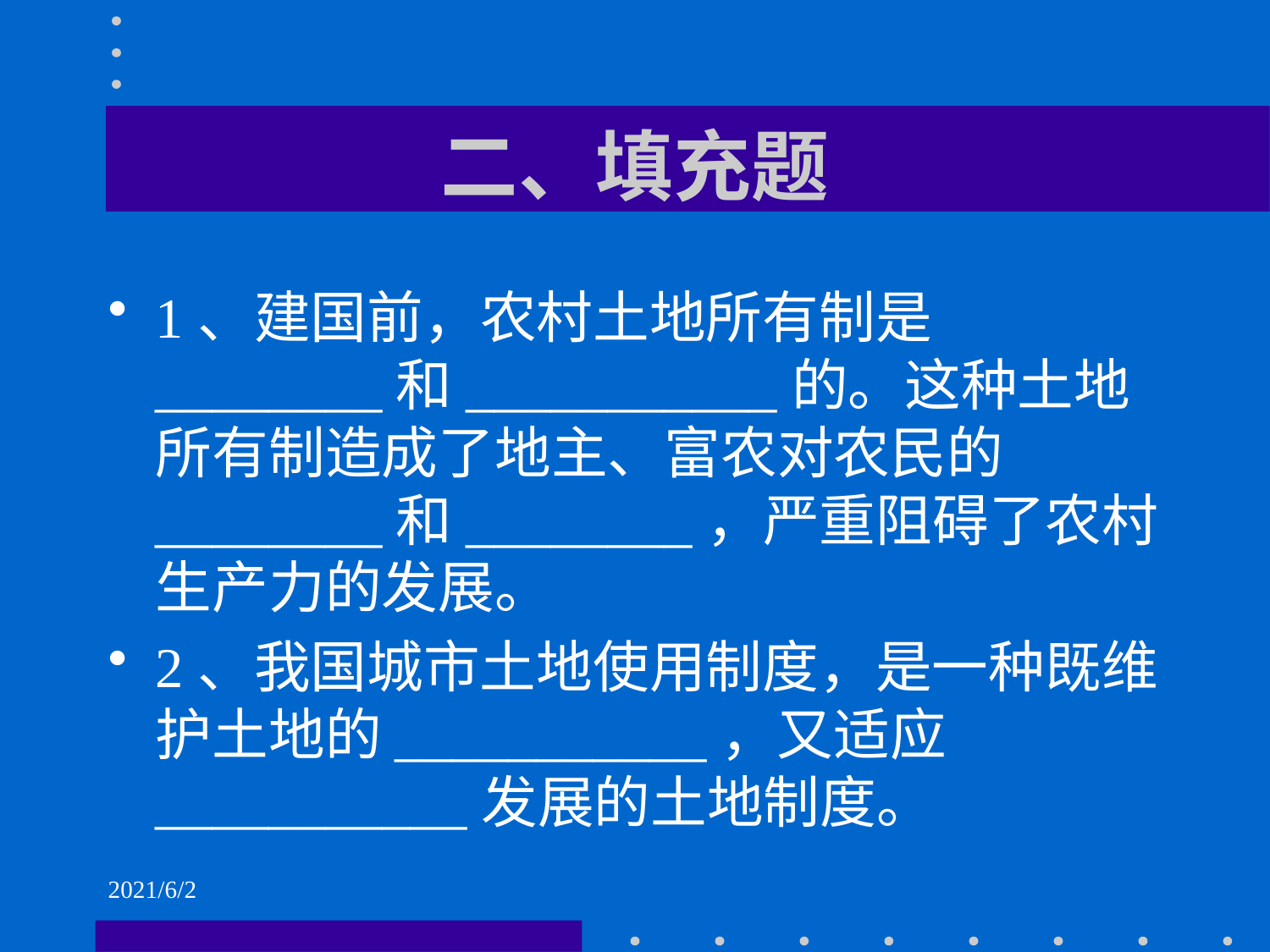

# 二、填充题
1、建国前，农村土地所有制是________和___________的。这种土地所有制造成了地主、富农对农民的________和________，严重阻碍了农村生产力的发展。
2、我国城市土地使用制度，是一种既维护土地的___________，又适应___________发展的土地制度。
2021/6/2